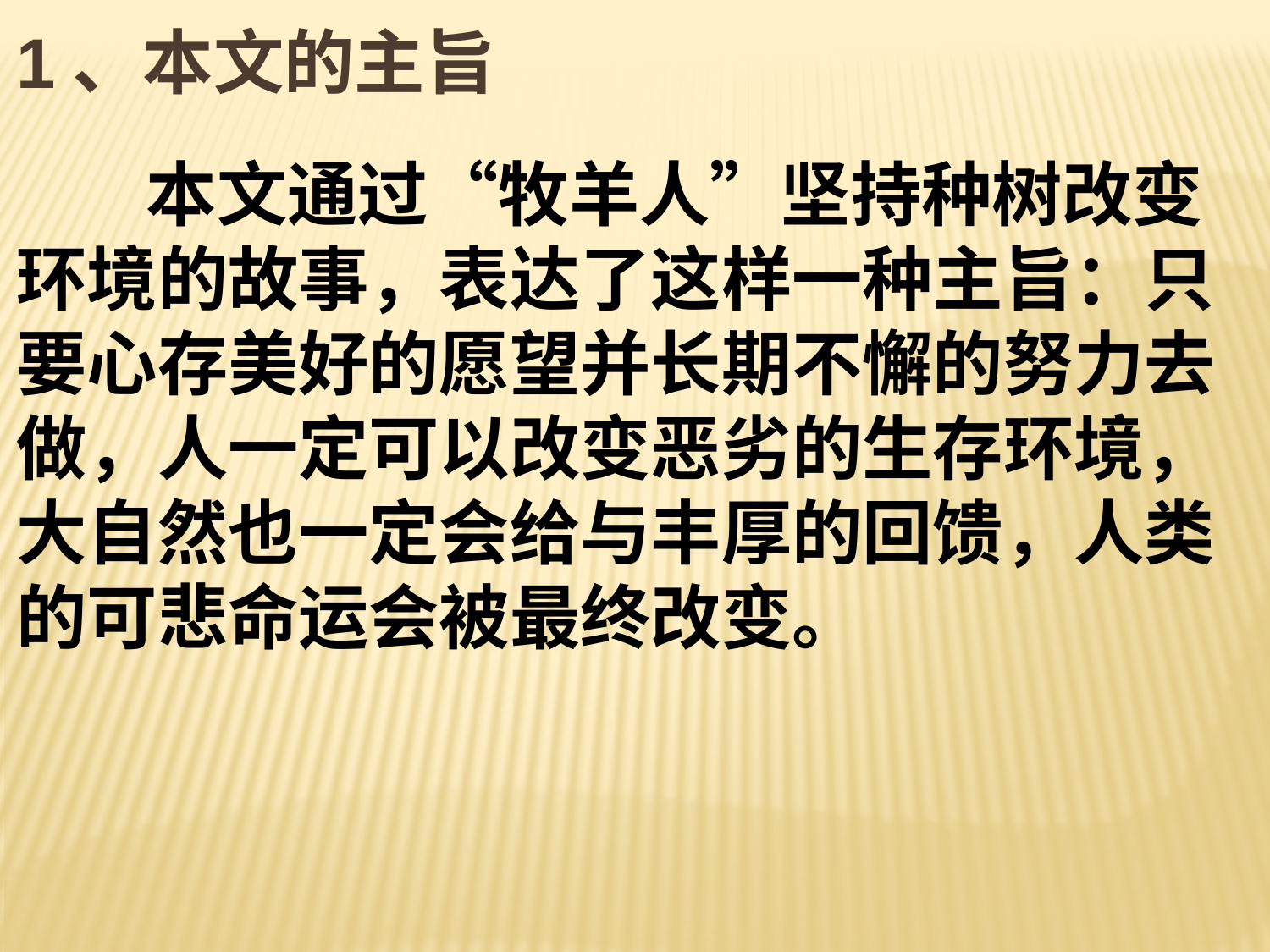

1、本文的主旨
       本文通过“牧羊人”坚持种树改变环境的故事，表达了这样一种主旨：只要心存美好的愿望并长期不懈的努力去做，人一定可以改变恶劣的生存环境，大自然也一定会给与丰厚的回馈，人类的可悲命运会被最终改变。